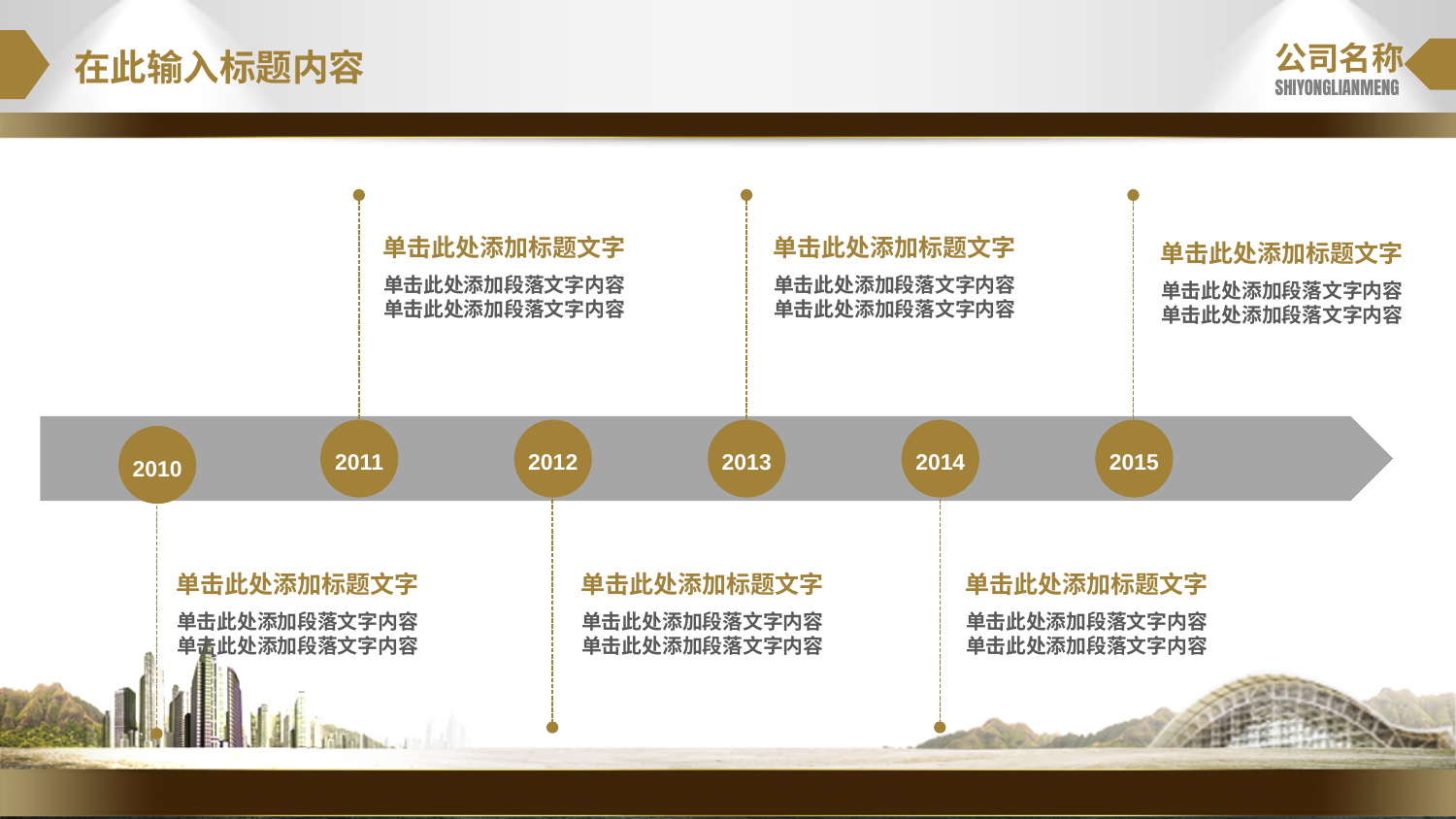

公司名称
SHIYONGLIANMENG

在此输入标题内容
2011
2013
2015
单击此处添加标题文字
单击此处添加段落文字内容
单击此处添加段落文字内容
单击此处添加标题文字
单击此处添加段落文字内容
单击此处添加段落文字内容
单击此处添加标题文字
单击此处添加段落文字内容
单击此处添加段落文字内容

2012
2014
2010
单击此处添加标题文字
单击此处添加段落文字内容
单击此处添加段落文字内容
单击此处添加标题文字
单击此处添加段落文字内容
单击此处添加段落文字内容
单击此处添加标题文字
单击此处添加段落文字内容
单击此处添加段落文字内容